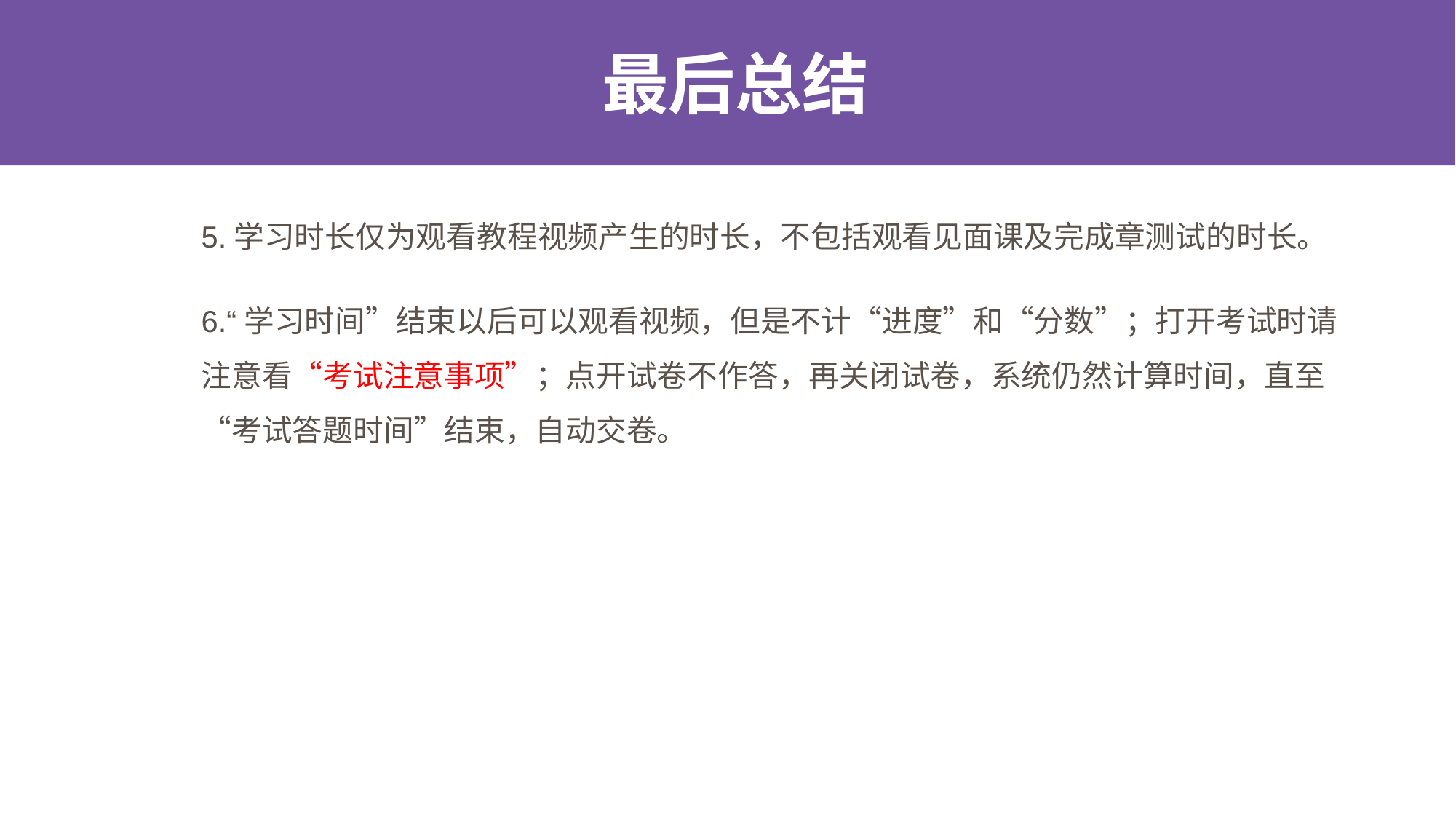

最后总结
5.学习时长仅为观看教程视频产生的时长，不包括观看见面课及完成章测试的时长。
6.“学习时间”结束以后可以观看视频，但是不计“进度”和“分数”；打开考试时请注意看“考试注意事项”；点开试卷不作答，再关闭试卷，系统仍然计算时间，直至“考试答题时间”结束，自动交卷。